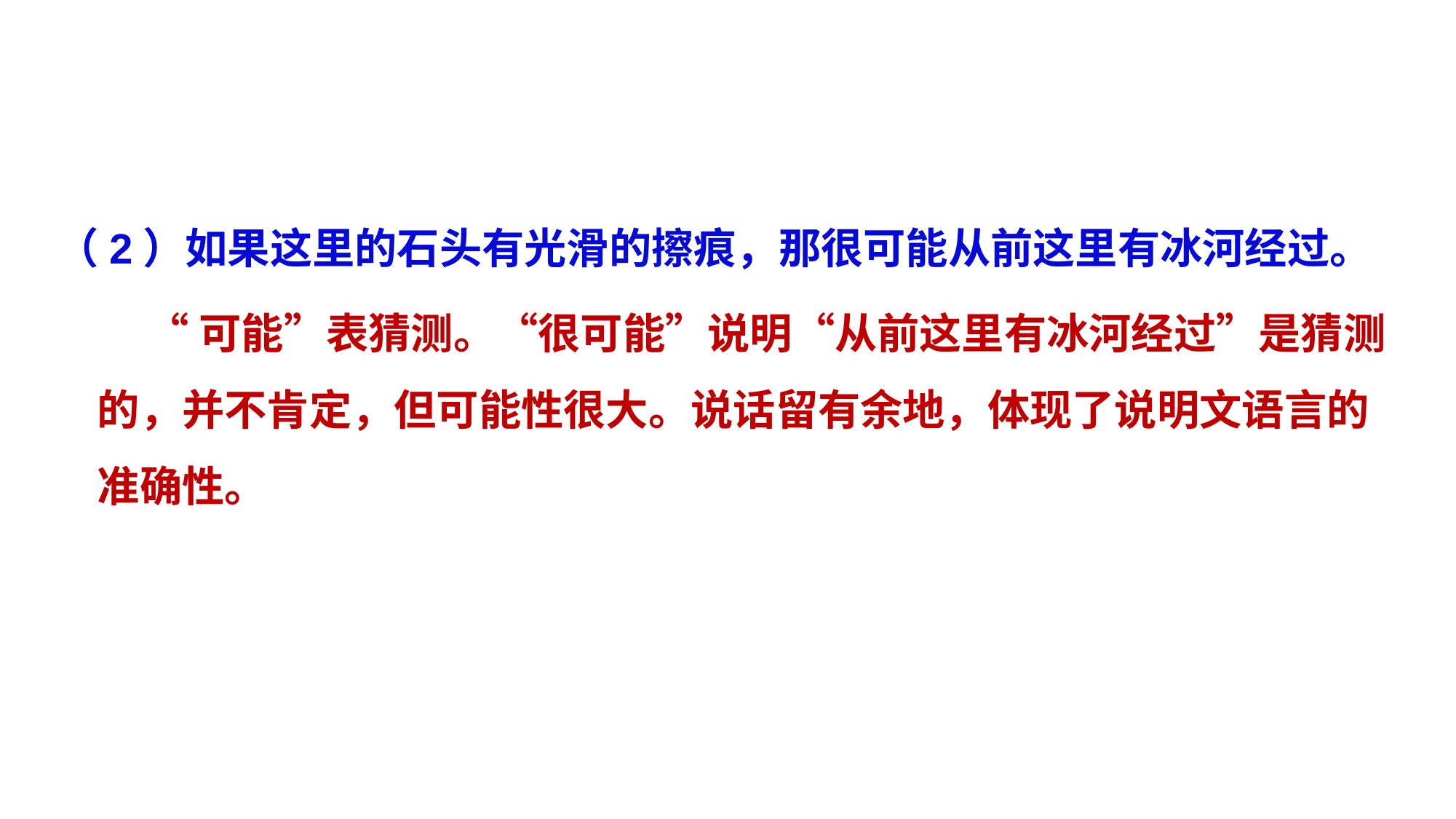

（2）如果这里的石头有光滑的擦痕，那很可能从前这里有冰河经过。
           “可能”表猜测。“很可能”说明“从前这里有冰河经过”是猜测的，并不肯定，但可能性很大。说话留有余地，体现了说明文语言的准确性。